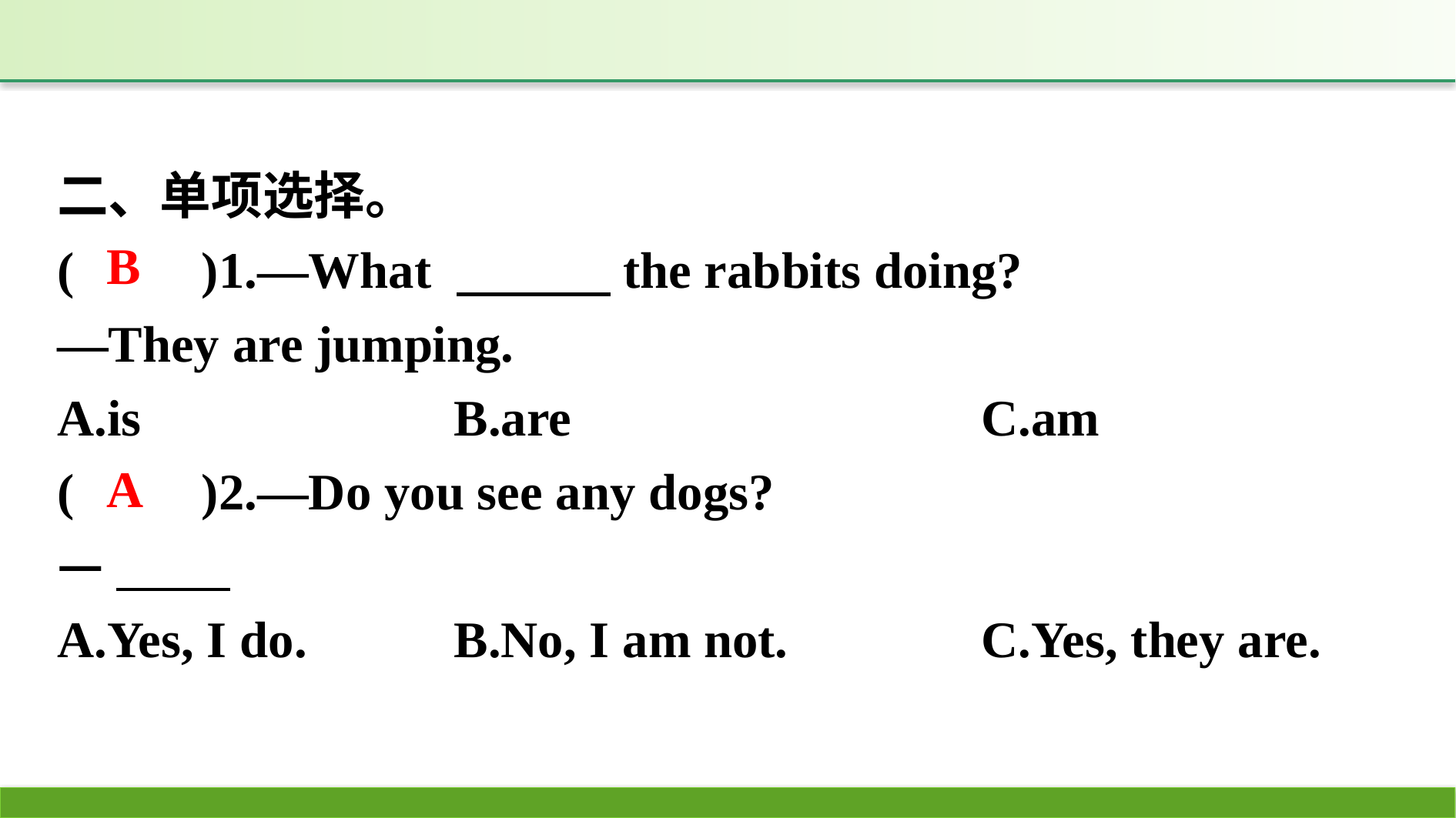

二、单项选择。
(　　)1.—What 　　　the rabbits doing?
—They are jumping.
A.is　　　　　	B.are　　　　　　　	C.am
(　　)2.—Do you see any dogs?
—
A.Yes, I do.		B.No, I am not.		C.Yes, they are.
B
A